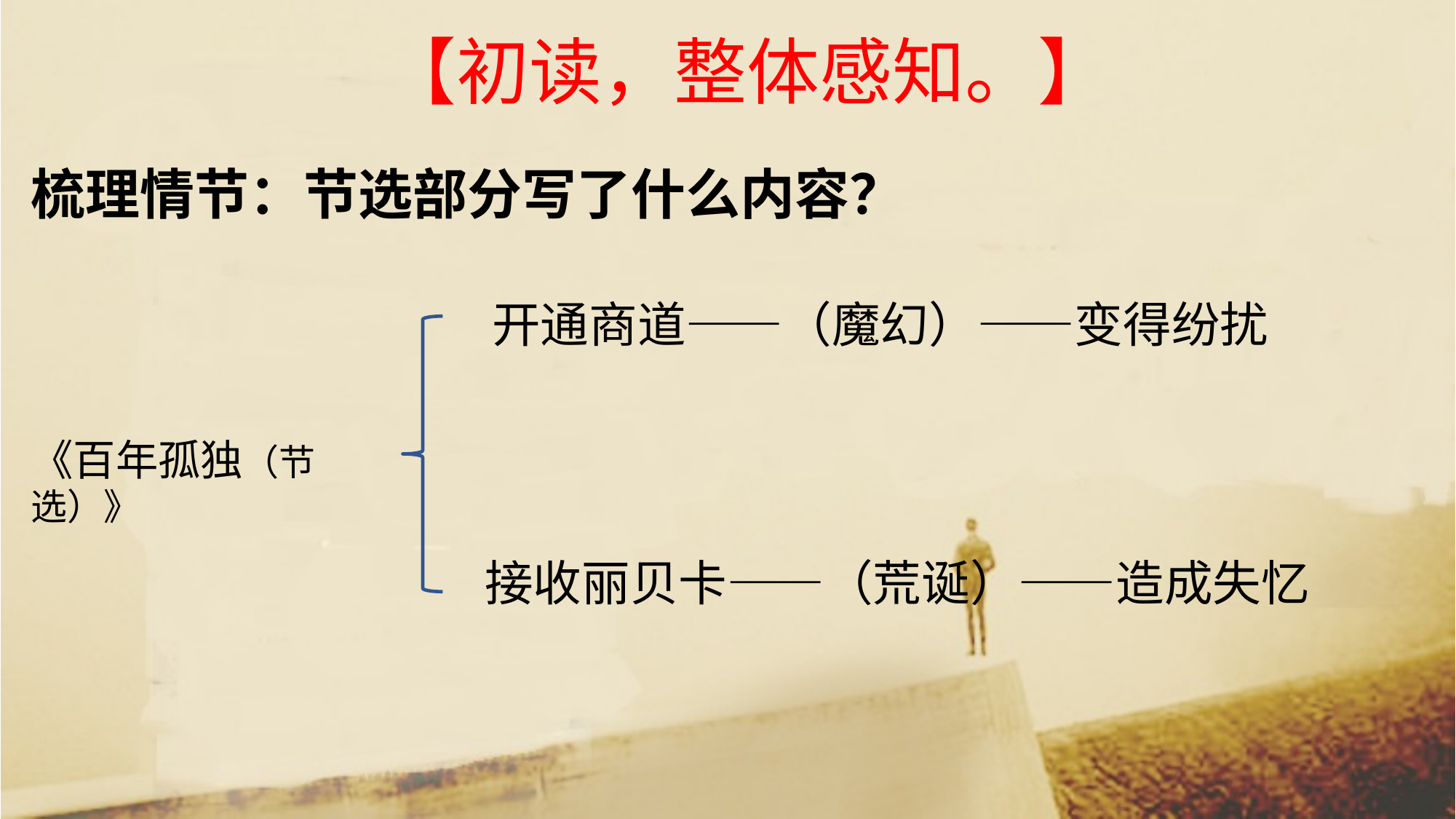

【初读，整体感知。】
梳理情节：节选部分写了什么内容？
开通商道——（魔幻）——变得纷扰

《百年孤独（节选）》
接收丽贝卡——（荒诞）——造成失忆